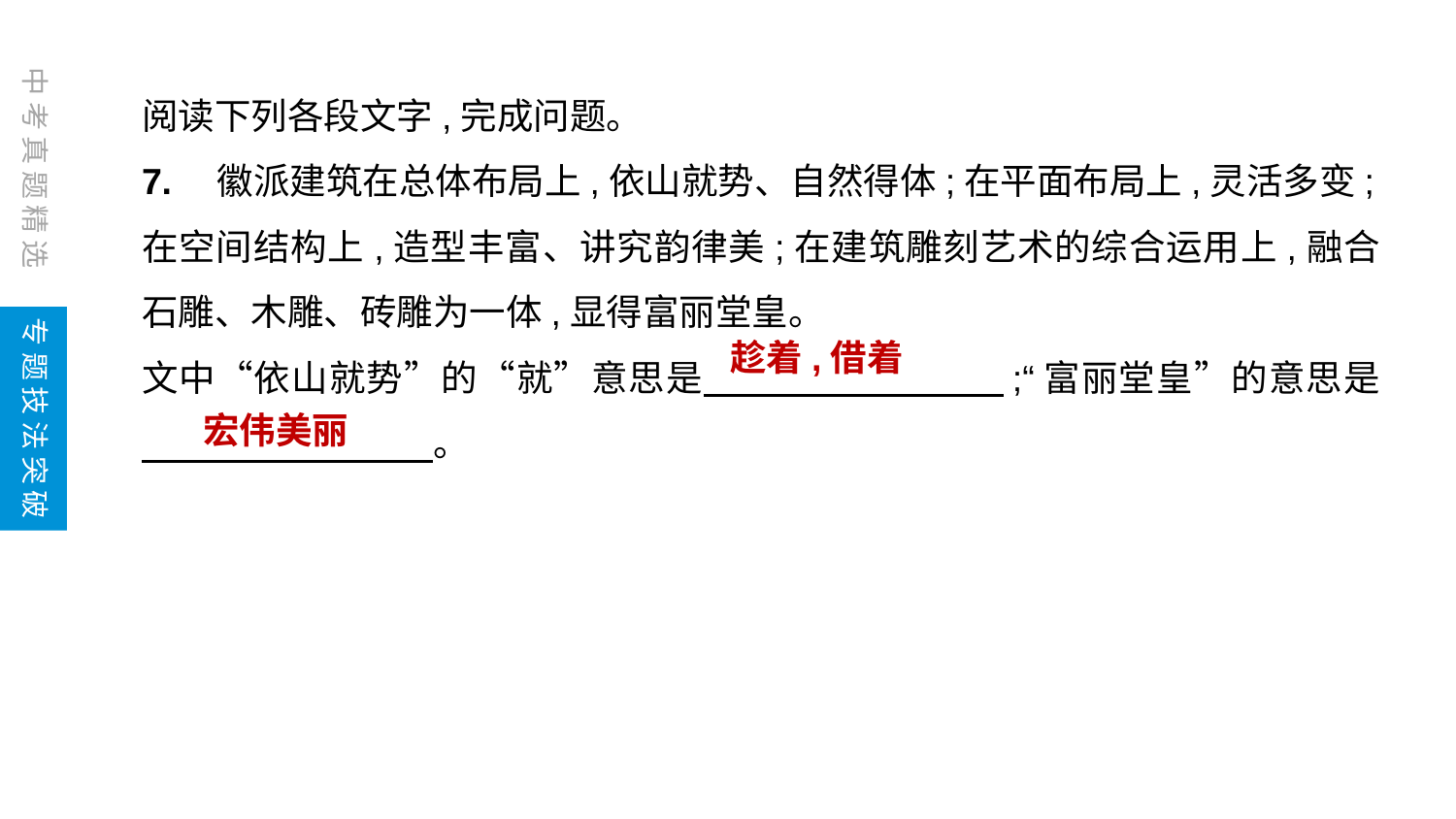

中考真题精选
阅读下列各段文字,完成问题。
7.　徽派建筑在总体布局上,依山就势、自然得体;在平面布局上,灵活多变;在空间结构上,造型丰富、讲究韵律美;在建筑雕刻艺术的综合运用上,融合石雕、木雕、砖雕为一体,显得富丽堂皇。
文中“依山就势”的“就”意思是　　　　　　　　;“富丽堂皇”的意思是　　　　　　　　。

专题技法突破
趁着,借着
宏伟美丽